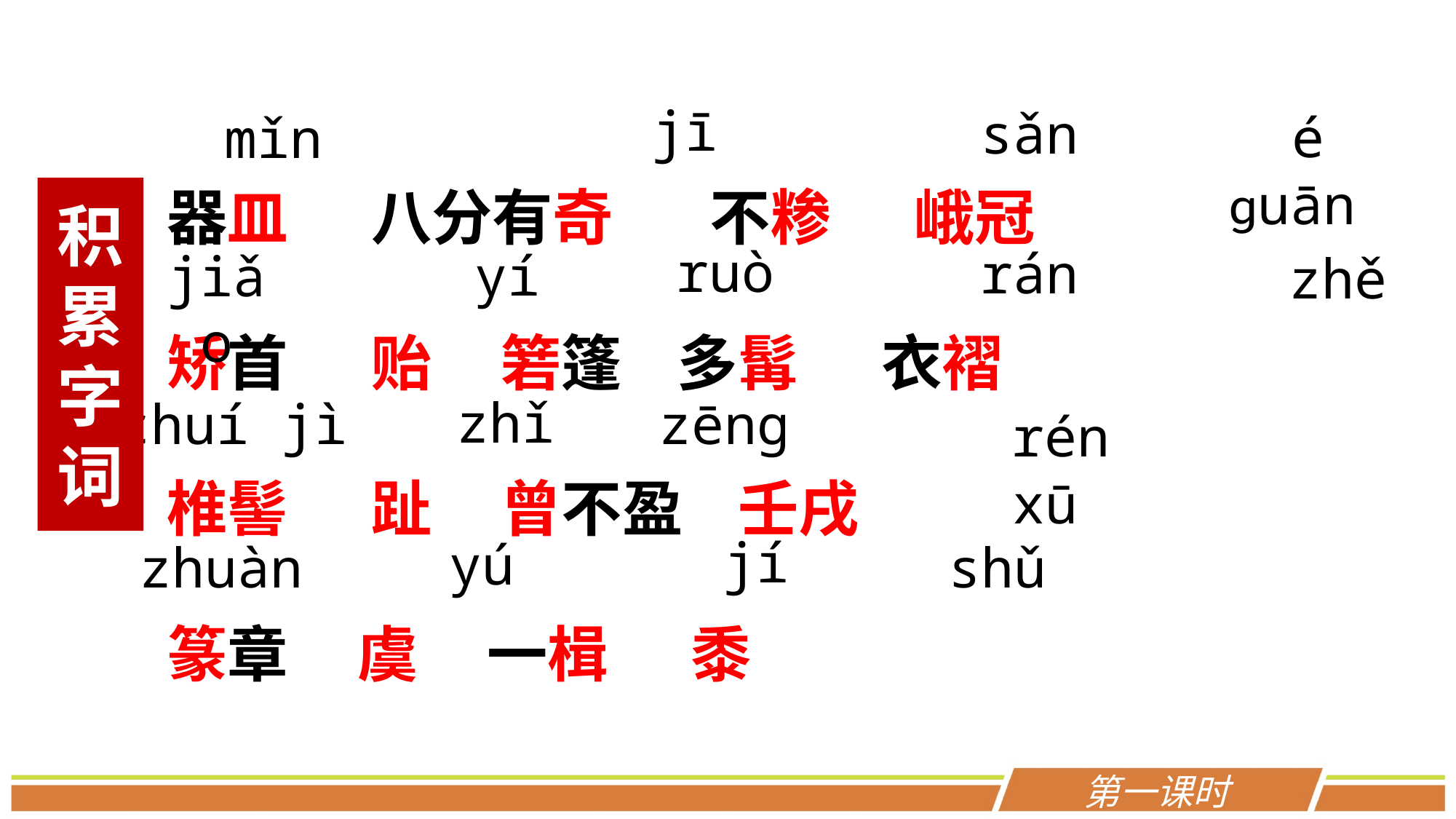

jī
sǎn
é ɡuān
mǐn
器皿      八分有奇       不糁      峨冠
矫首      贻     箬篷    多髯      衣褶
椎髻      趾     曾不盈    壬戌
篆章     虞     一楫      黍
积累字词
ruò
rán
yí
jiǎo
zhě
zhǐ
chuí jì
zēnɡ
rén xū
jí
yú
shǔ
zhuàn
第一课时